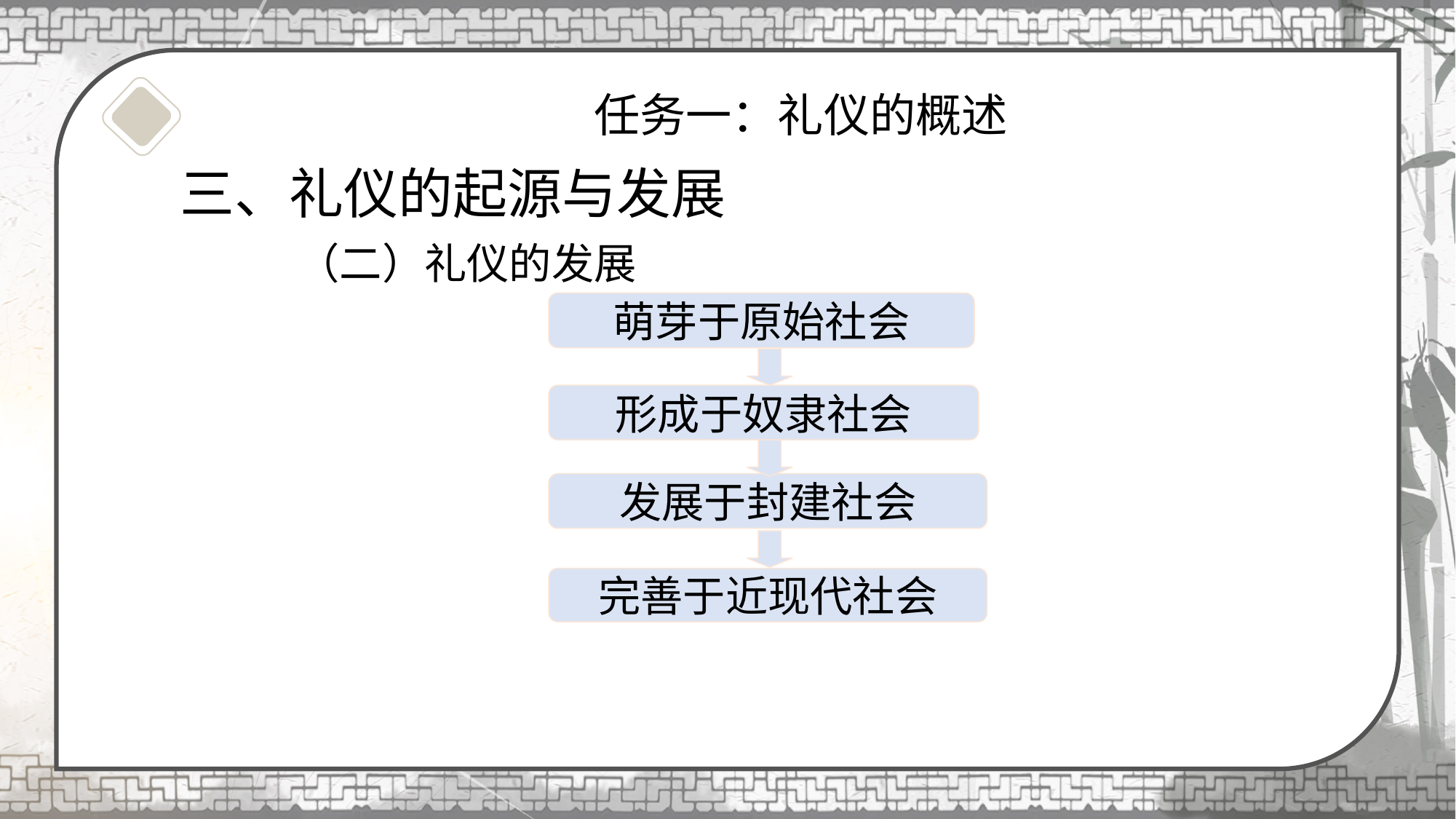

# 任务一：礼仪的概述
三、礼仪的起源与发展
（二）礼仪的发展
萌芽于原始社会

形成于奴隶社会

发展于封建社会

完善于近现代社会